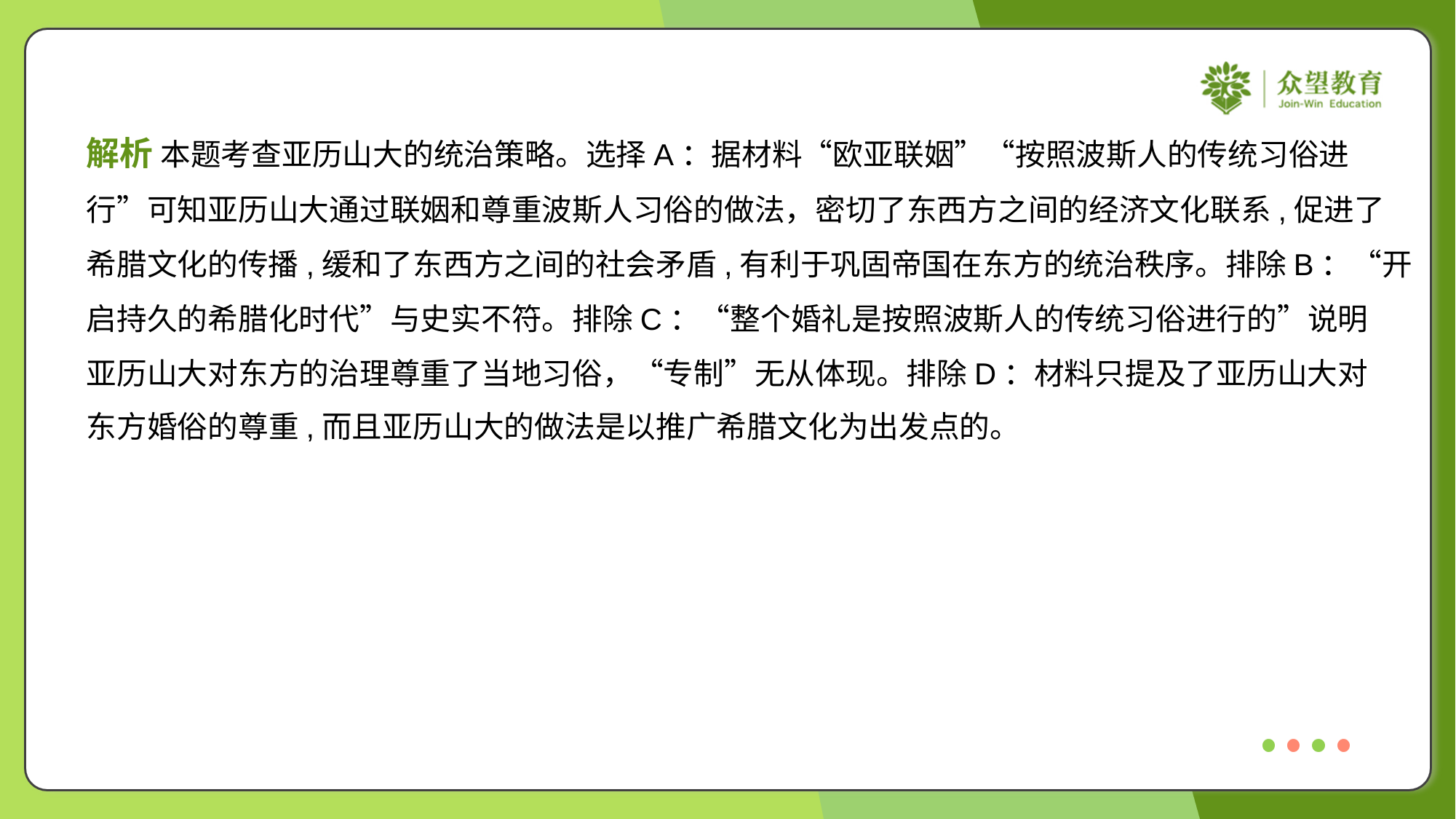

解析 本题考查亚历山大的统治策略。选择A：据材料“欧亚联姻”“按照波斯人的传统习俗进
行”可知亚历山大通过联姻和尊重波斯人习俗的做法，密切了东西方之间的经济文化联系,促进了
希腊文化的传播,缓和了东西方之间的社会矛盾,有利于巩固帝国在东方的统治秩序。排除B：“开
启持久的希腊化时代”与史实不符。排除C：“整个婚礼是按照波斯人的传统习俗进行的”说明
亚历山大对东方的治理尊重了当地习俗，“专制”无从体现。排除D：材料只提及了亚历山大对
东方婚俗的尊重,而且亚历山大的做法是以推广希腊文化为出发点的。